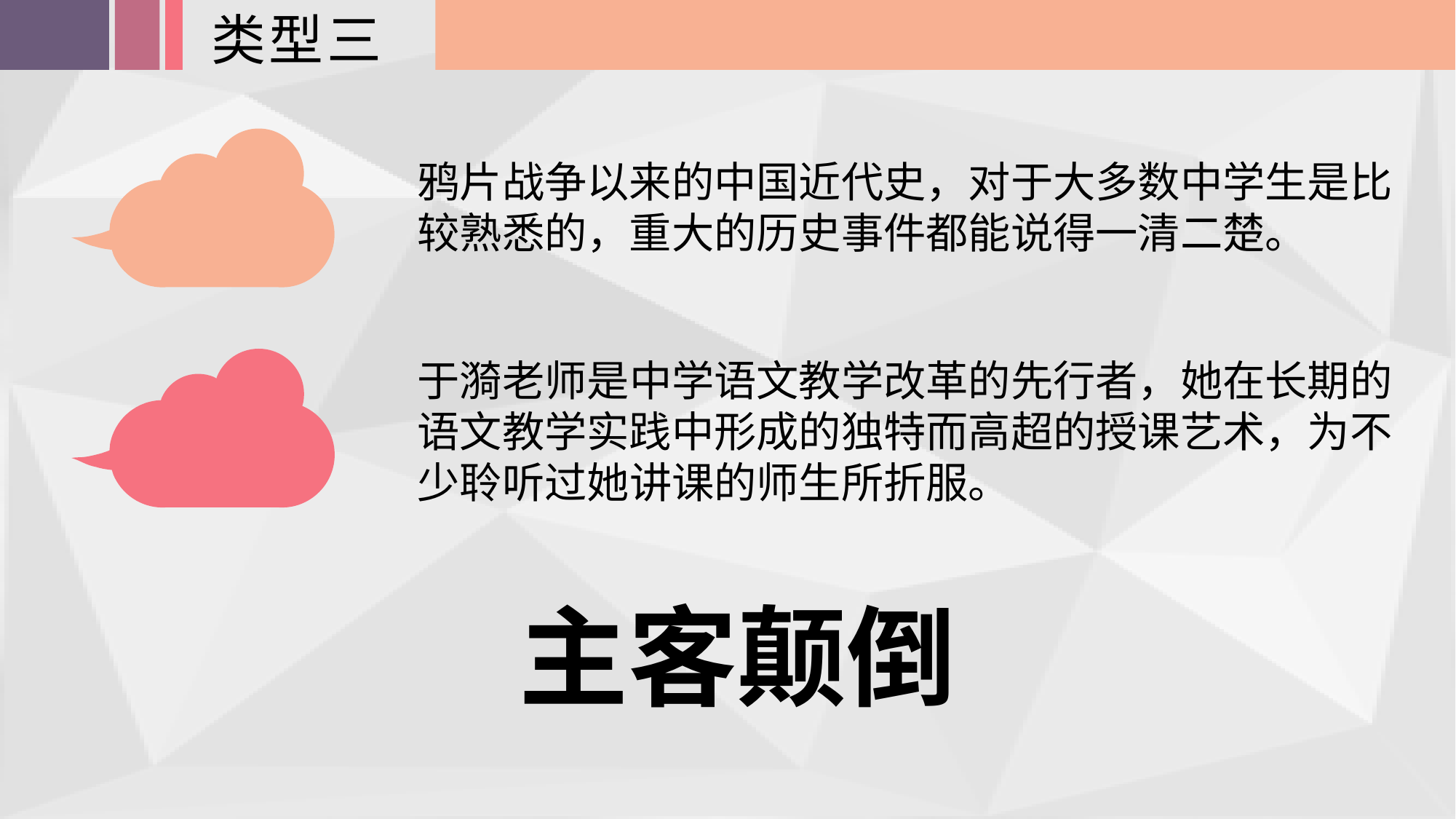

类型三

鸦片战争以来的中国近代史，对于大多数中学生是比较熟悉的，重大的历史事件都能说得一清二楚。

于漪老师是中学语文教学改革的先行者，她在长期的语文教学实践中形成的独特而高超的授课艺术，为不少聆听过她讲课的师生所折服。
主客颠倒